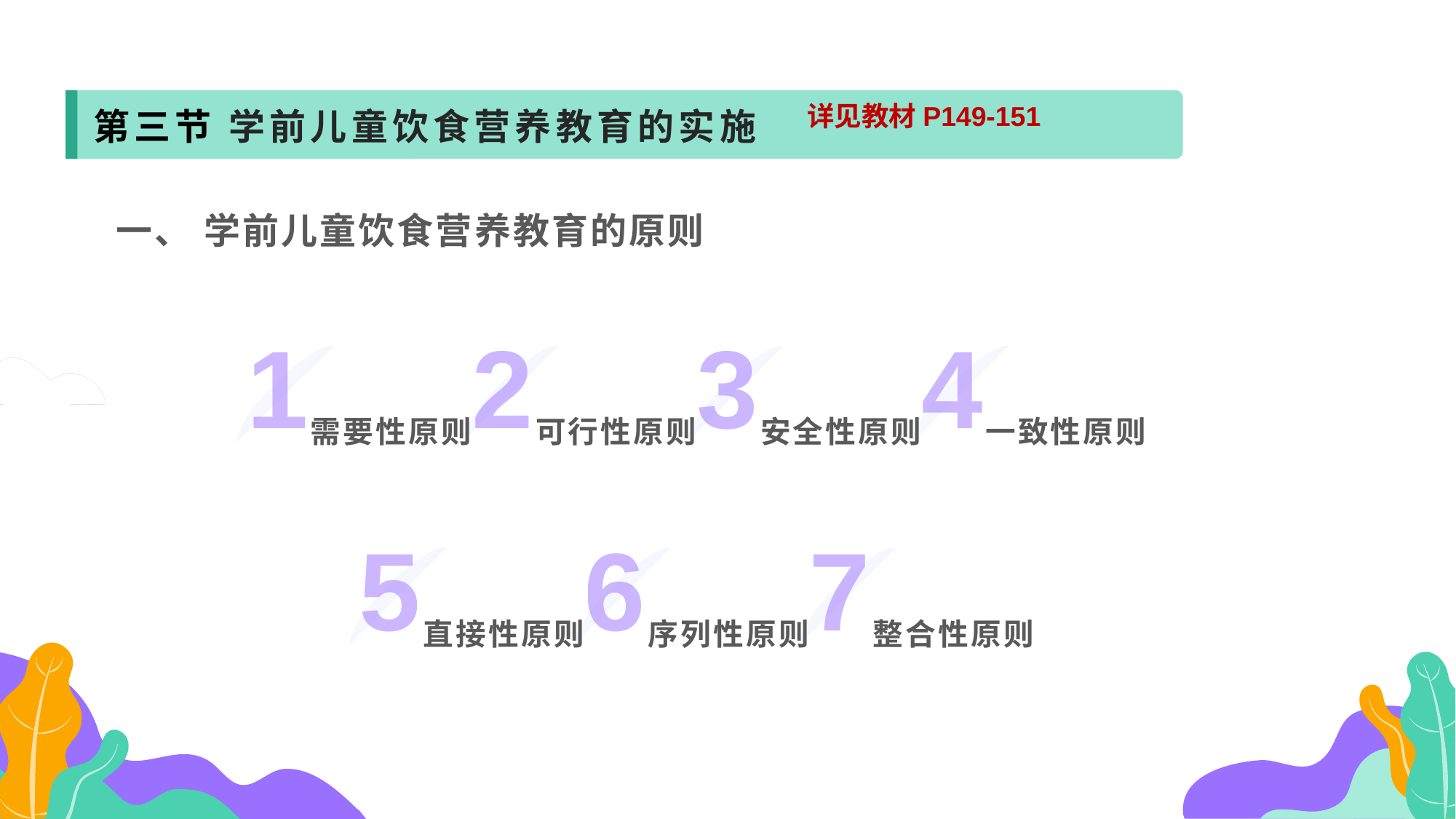

第三节 学前儿童饮食营养教育的实施
详见教材P149-151
一、 学前儿童饮食营养教育的原则

1
2
3
4

需要性原则
可行性原则
安全性原则
一致性原则
5
6
7

直接性原则
序列性原则
整合性原则